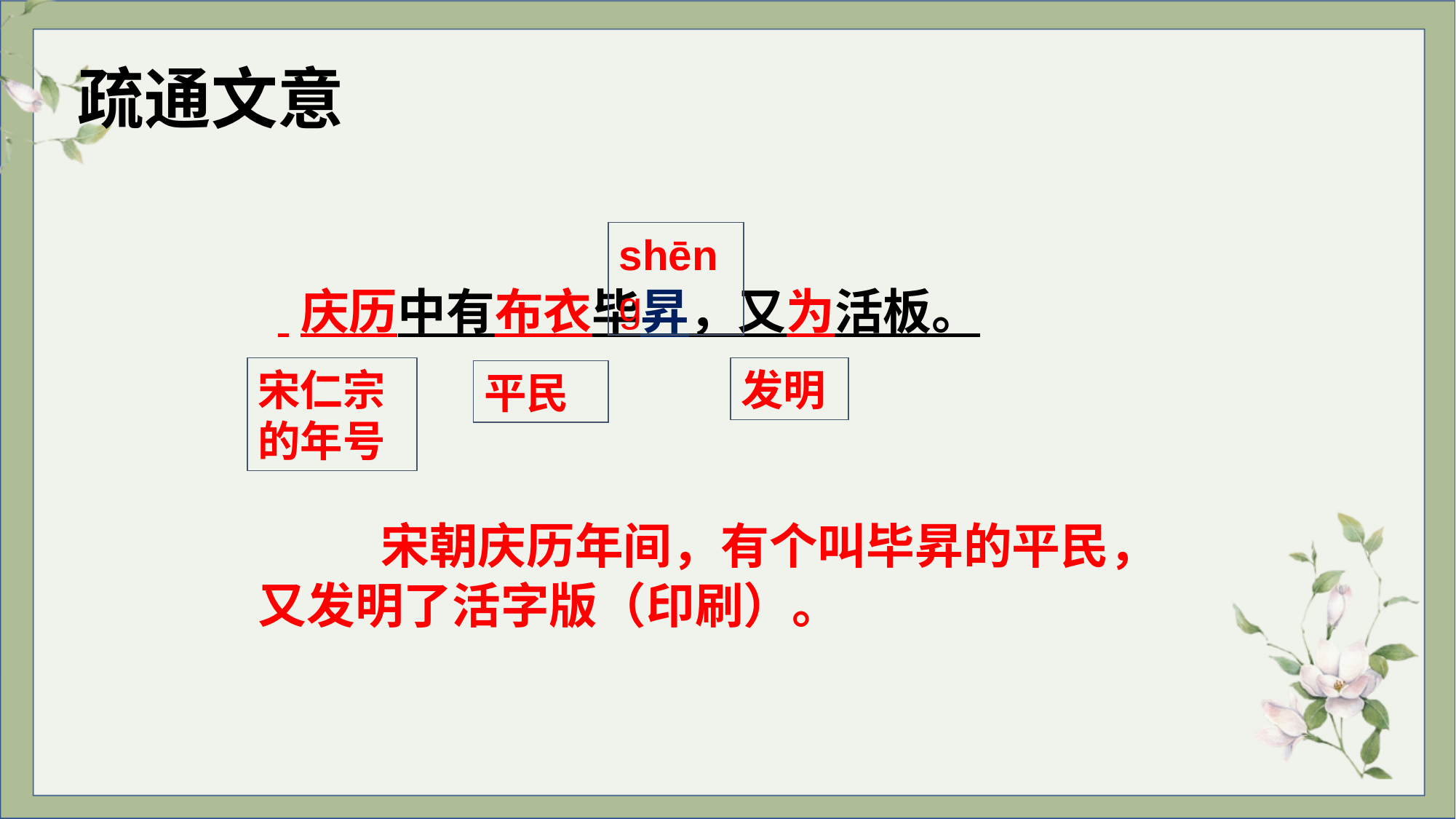

疏通文意
shēng
 庆历中有布衣毕昇，又为活板。
宋仁宗的年号
发明
平民
         宋朝庆历年间，有个叫毕昇的平民，又发明了活字版（印刷）。